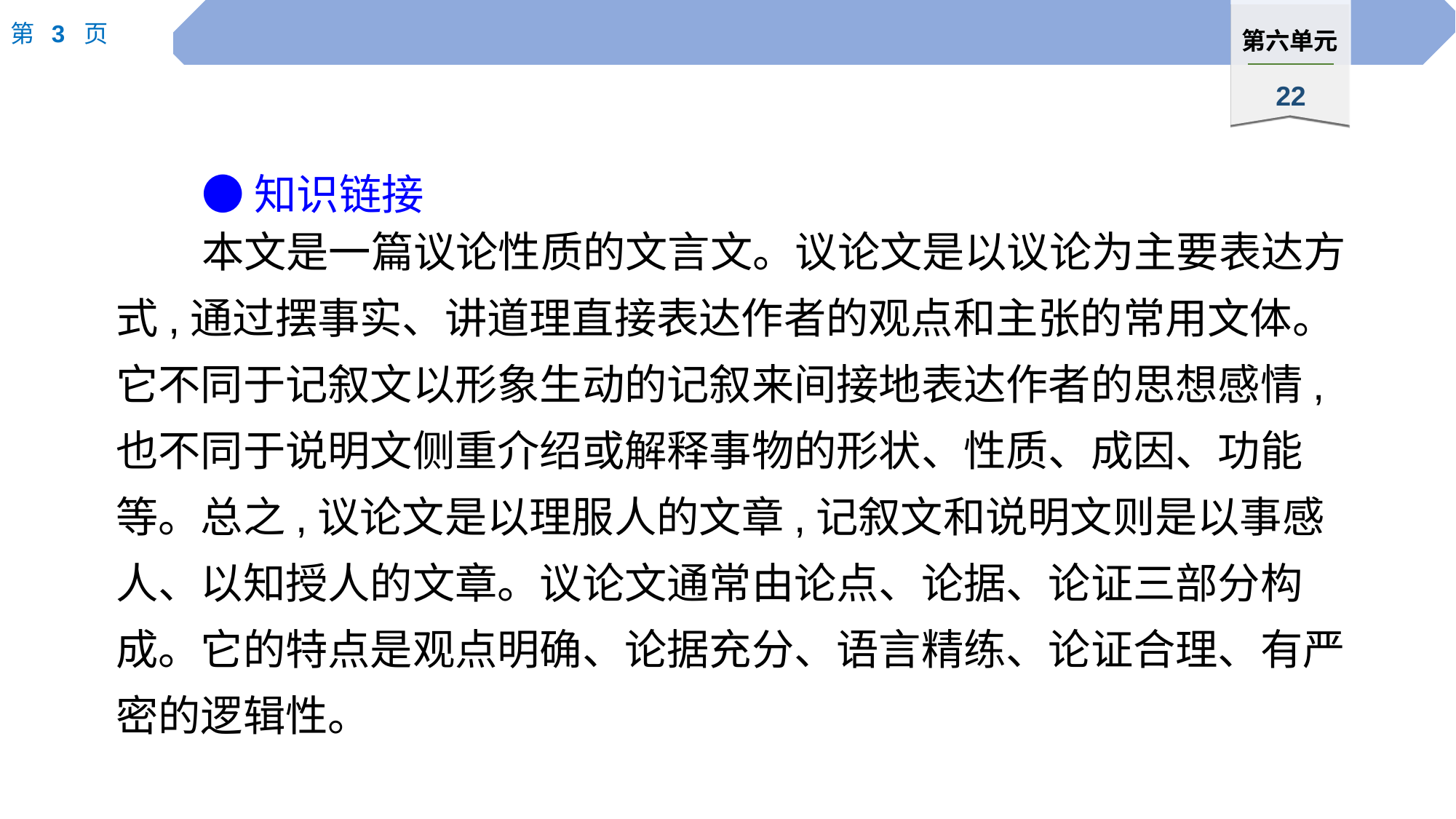

●知识链接
本文是一篇议论性质的文言文。议论文是以议论为主要表达方式,通过摆事实、讲道理直接表达作者的观点和主张的常用文体。它不同于记叙文以形象生动的记叙来间接地表达作者的思想感情,也不同于说明文侧重介绍或解释事物的形状、性质、成因、功能等。总之,议论文是以理服人的文章,记叙文和说明文则是以事感人、以知授人的文章。议论文通常由论点、论据、论证三部分构成。它的特点是观点明确、论据充分、语言精练、论证合理、有严密的逻辑性。